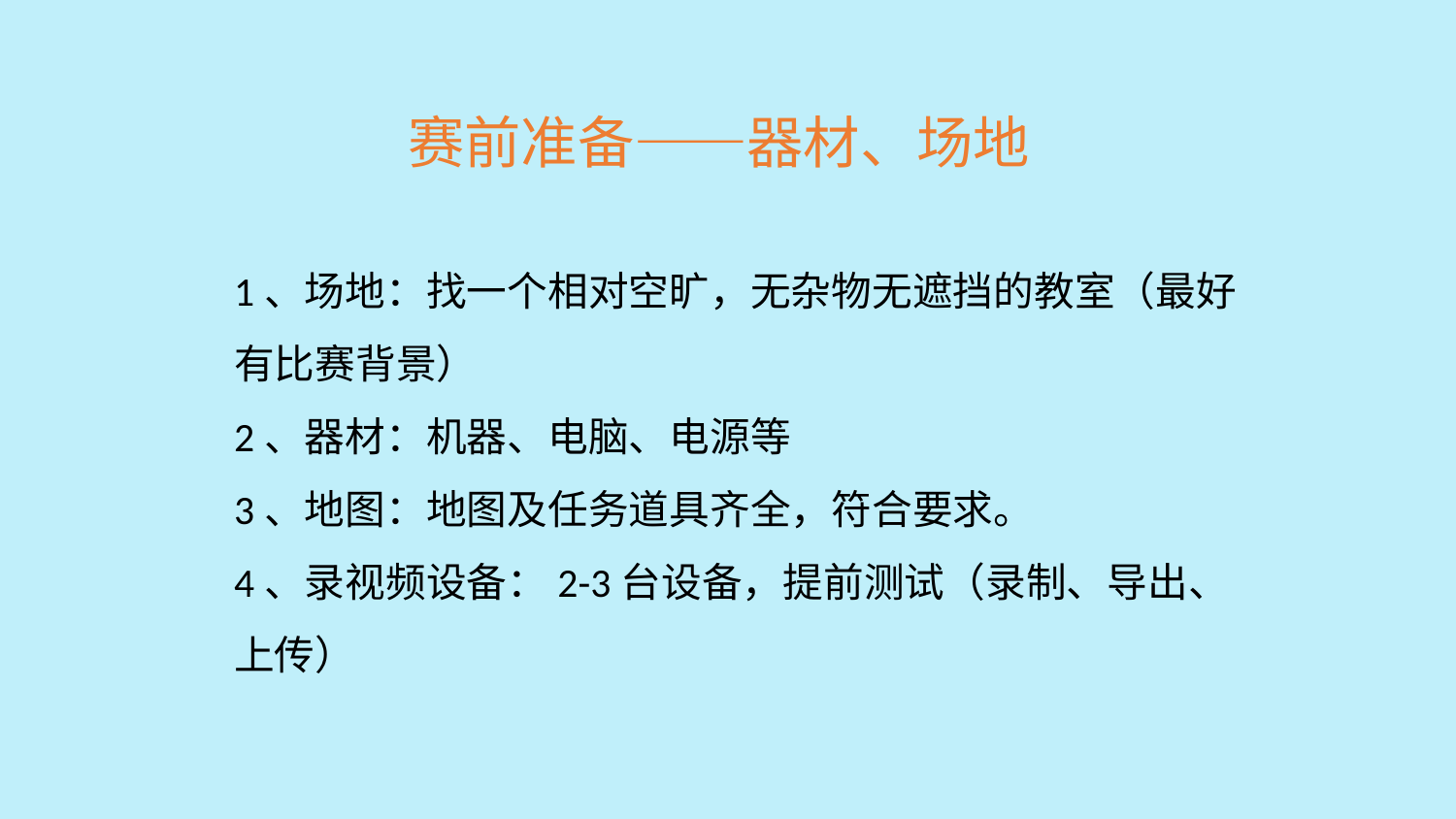

赛前准备——器材、场地
1、场地：找一个相对空旷，无杂物无遮挡的教室（最好有比赛背景）
2、器材：机器、电脑、电源等
3、地图：地图及任务道具齐全，符合要求。
4、录视频设备：2-3台设备，提前测试（录制、导出、上传）